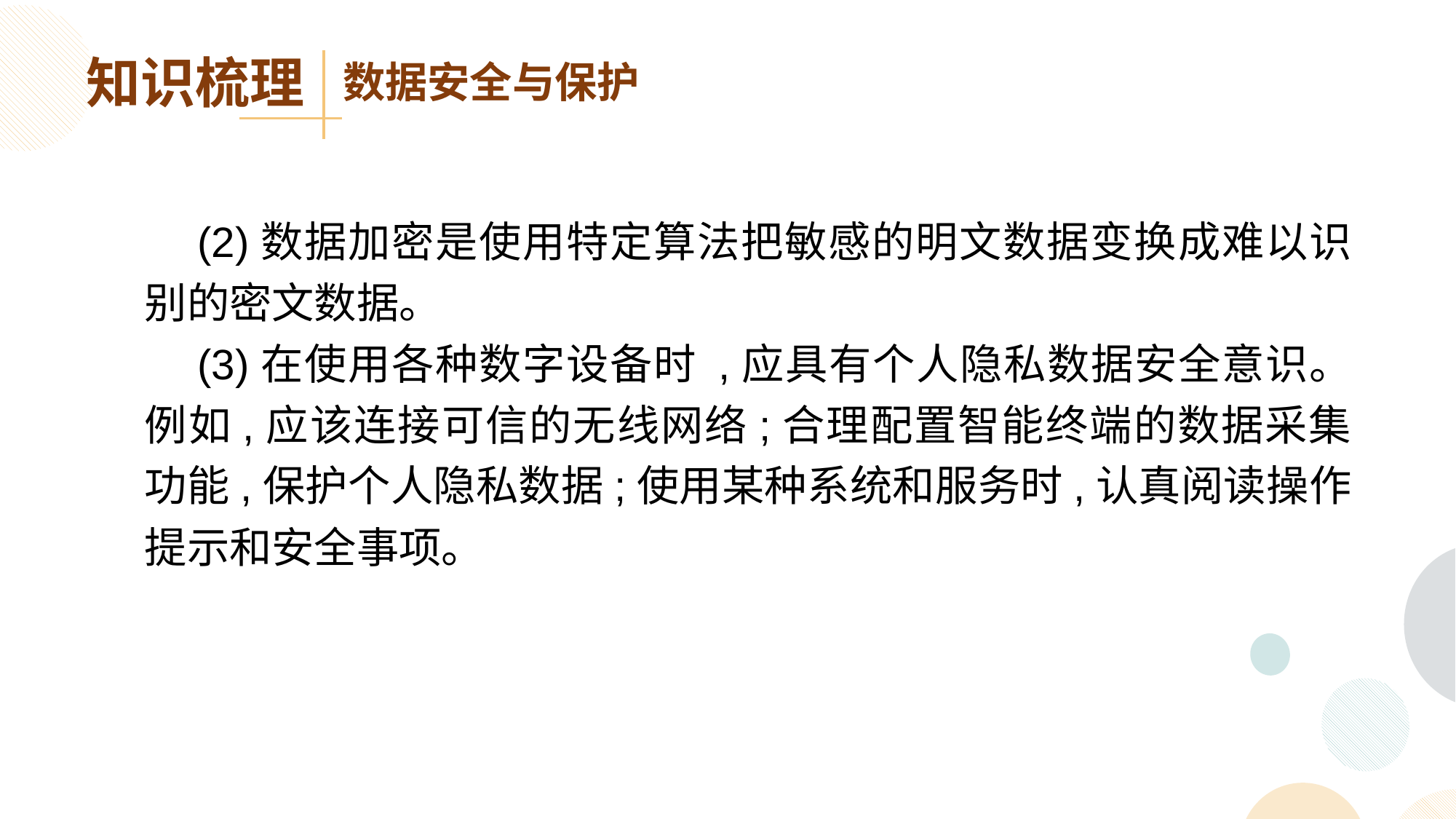

知识梳理
数据安全与保护
    (2)数据加密是使用特定算法把敏感的明文数据变换成难以识别的密文数据。
    (3)在使用各种数字设备时 ,应具有个人隐私数据安全意识。例如,应该连接可信的无线网络;合理配置智能终端的数据采集功能,保护个人隐私数据;使用某种系统和服务时,认真阅读操作提示和安全事项。